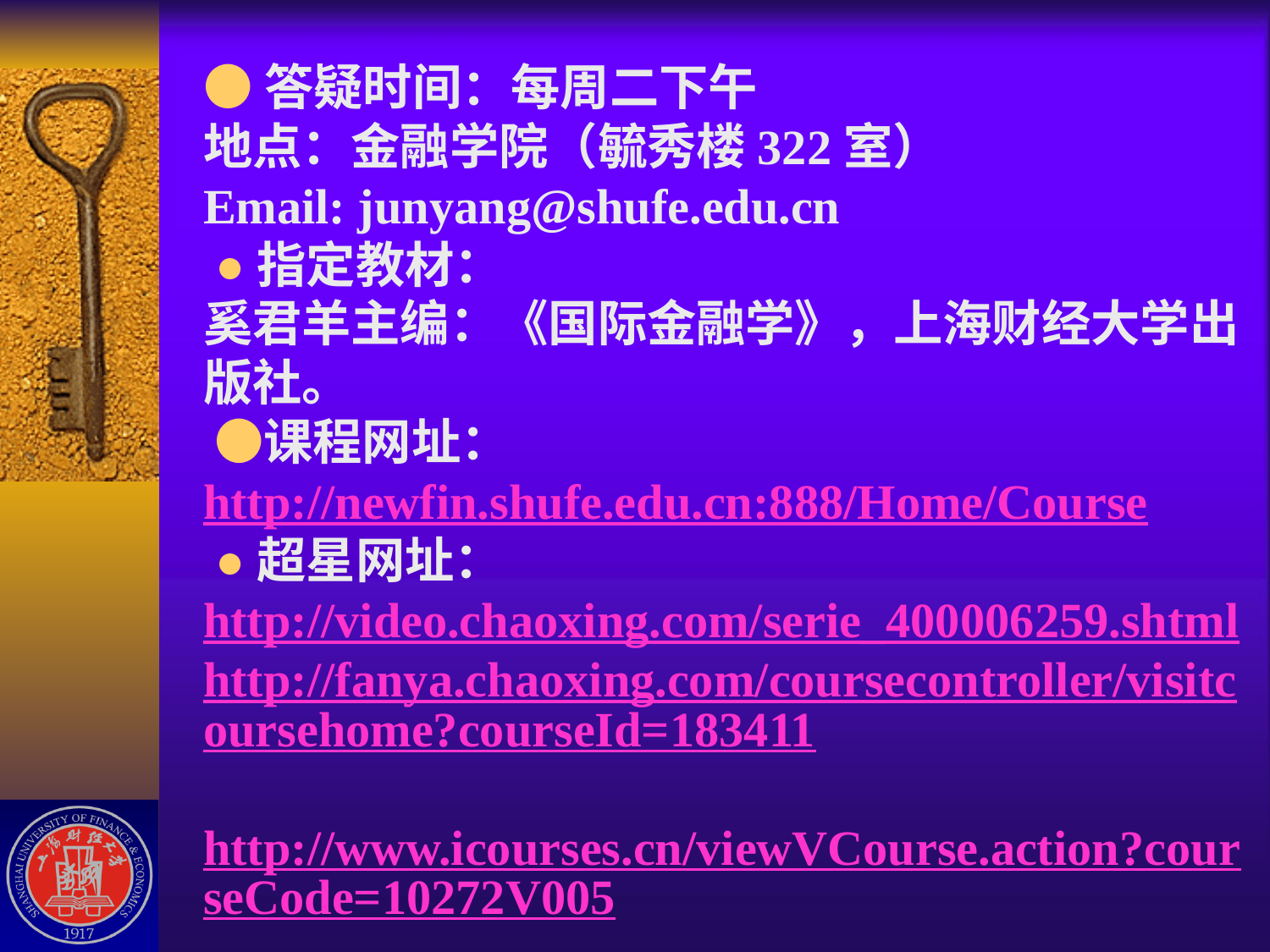

# ●答疑时间：每周二下午 地点：金融学院（毓秀楼322室） Email: junyang@shufe.edu.cn ●指定教材： 奚君羊主编：《国际金融学》，上海财经大学出版社。 ●课程网址： http://newfin.shufe.edu.cn:888/Home/Course ●超星网址： http://video.chaoxing.com/serie_400006259.shtml http://fanya.chaoxing.com/coursecontroller/visitcoursehome?courseId=183411 http://www.icourses.cn/viewVCourse.action?courseCode=10272V005